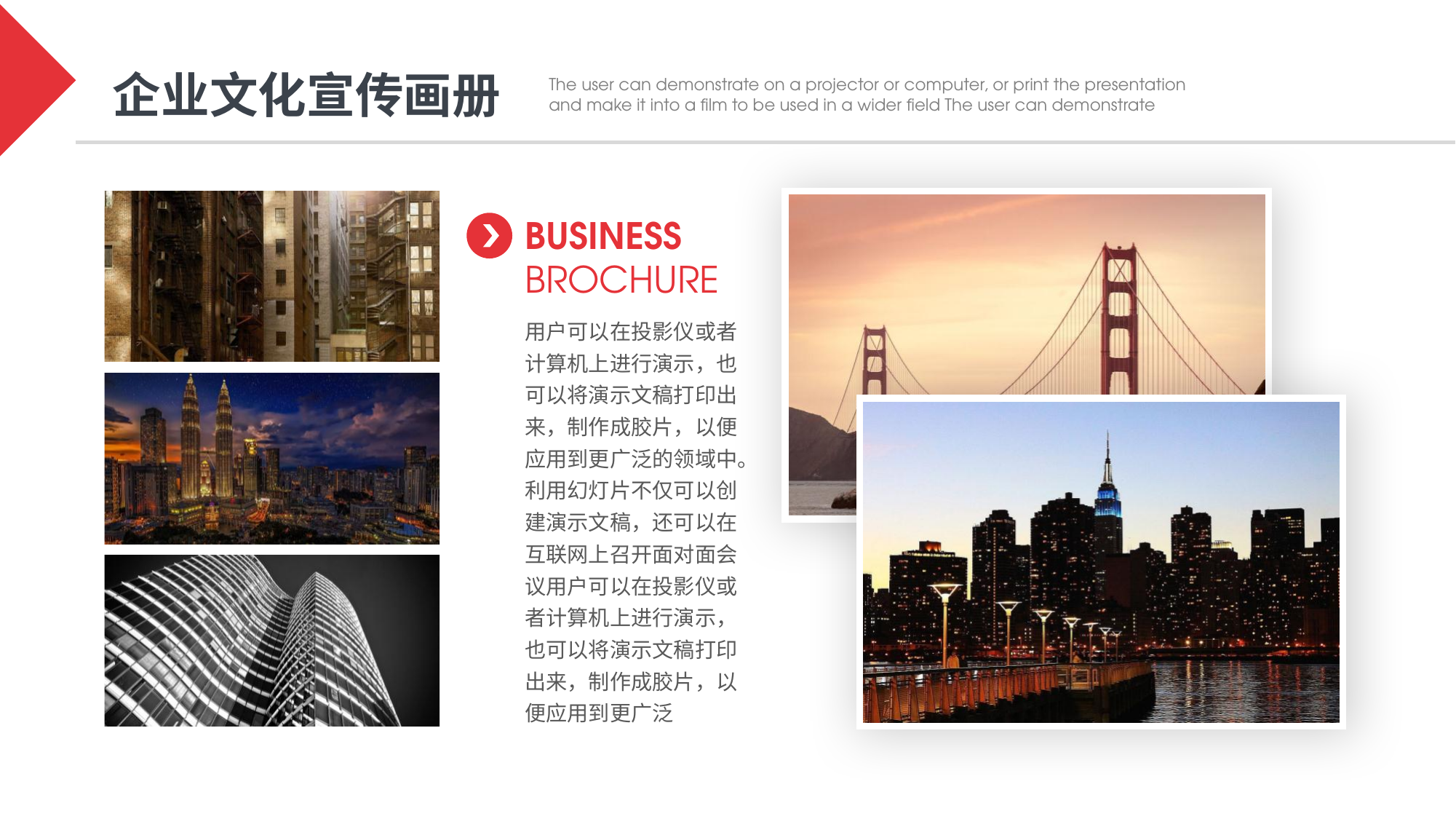

企业文化宣传画册
The user can demonstrate on a projector or computer, or print the presentation and make it into a film to be used in a wider field The user can demonstrate

BUSINESS
BROCHURE

用户可以在投影仪或者计算机上进行演示，也可以将演示文稿打印出来，制作成胶片，以便应用到更广泛的领域中。利用幻灯片不仅可以创建演示文稿，还可以在互联网上召开面对面会议用户可以在投影仪或者计算机上进行演示，也可以将演示文稿打印出来，制作成胶片，以便应用到更广泛